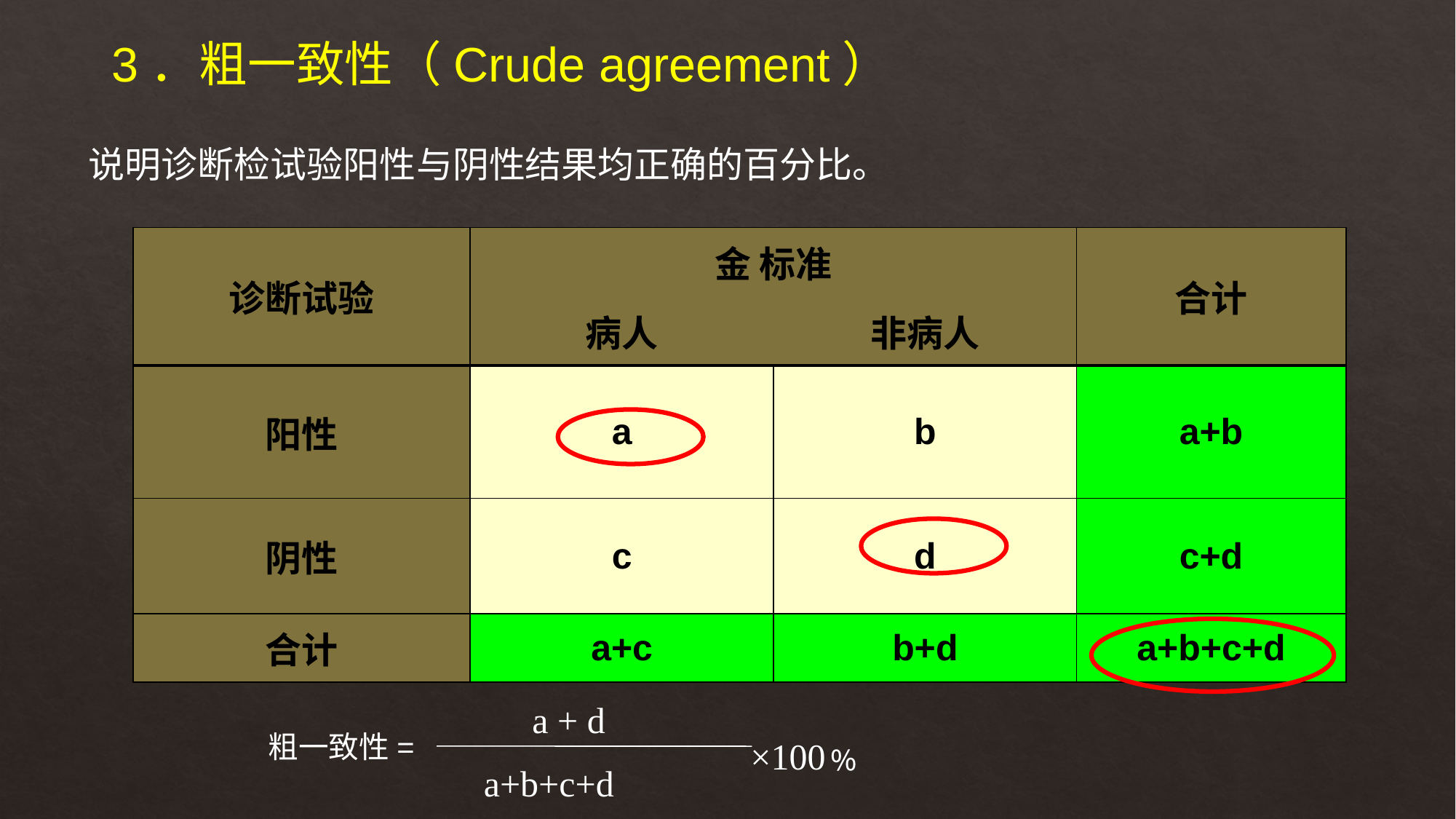

3．粗一致性（Crude agreement）

    说明诊断检试验阳性与阴性结果均正确的百分比。
| 诊断试验 | 金 标准 |  | 合计 |
| --- | --- | --- | --- |
|  | 病人 | 非病人 |  |
| 阳性 | a | b | a+b |
| 阴性 | c | d | c+d |
| 合计 | a+c | b+d | a+b+c+d |

a + d

a+b+c+d
粗一致性=
×100﹪